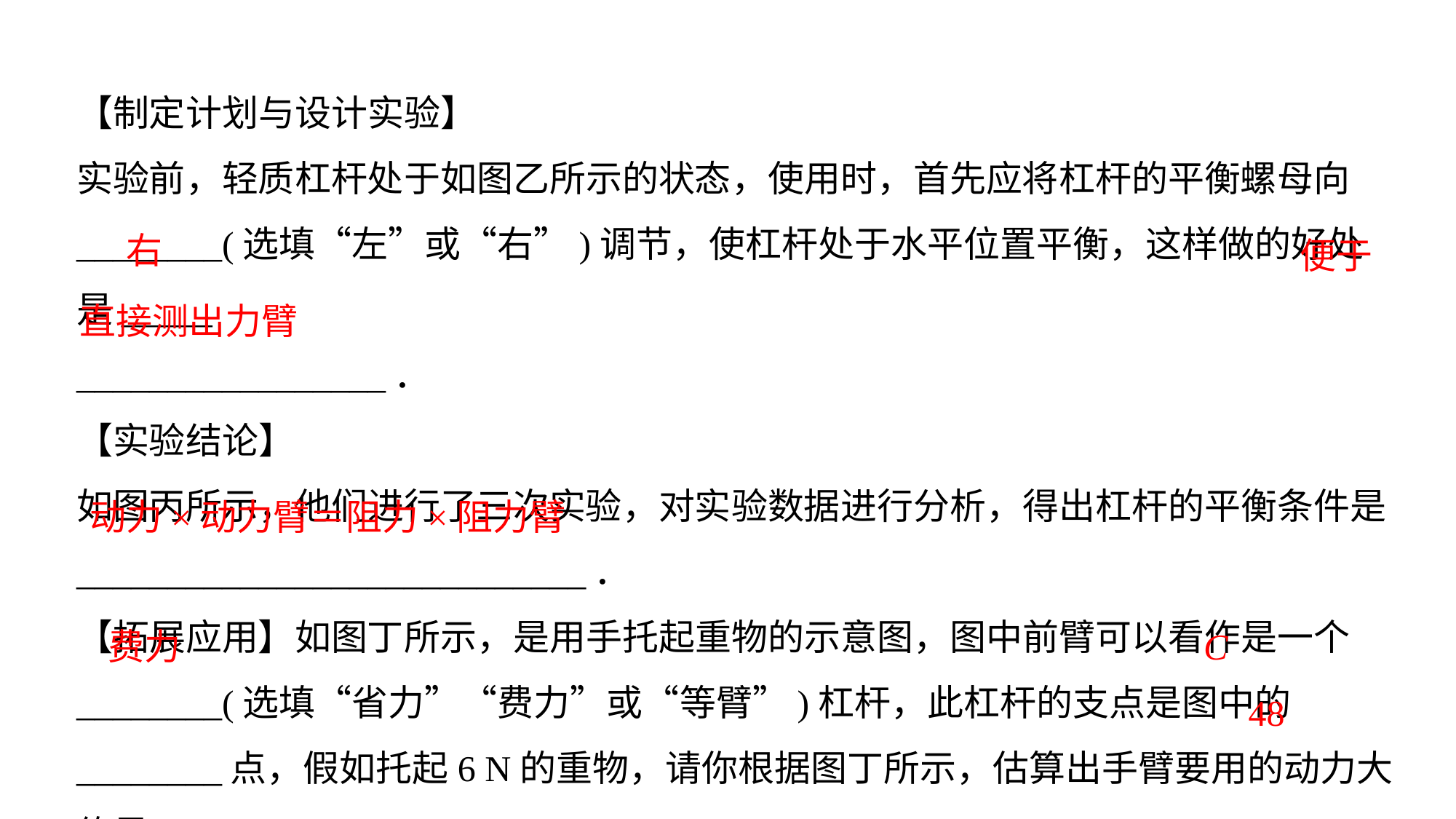

【制定计划与设计实验】实验前，轻质杠杆处于如图乙所示的状态，使用时，首先应将杠杆的平衡螺母向________(选填“左”或“右”)调节，使杠杆处于水平位置平衡，这样做的好处是_____
_________________．【实验结论】如图丙所示，他们进行了三次实验，对实验数据进行分析，得出杠杆的平衡条件是____________________________．【拓展应用】如图丁所示，是用手托起重物的示意图，图中前臂可以看作是一个________(选填“省力”“费力”或“等臂”)杠杆，此杠杆的支点是图中的________点，假如托起6 N的重物，请你根据图丁所示，估算出手臂要用的动力大约是_____N.
                                                                                                                                                    便于直接测出力臂
右
动力×动力臂＝阻力×阻力臂
费力
C
48